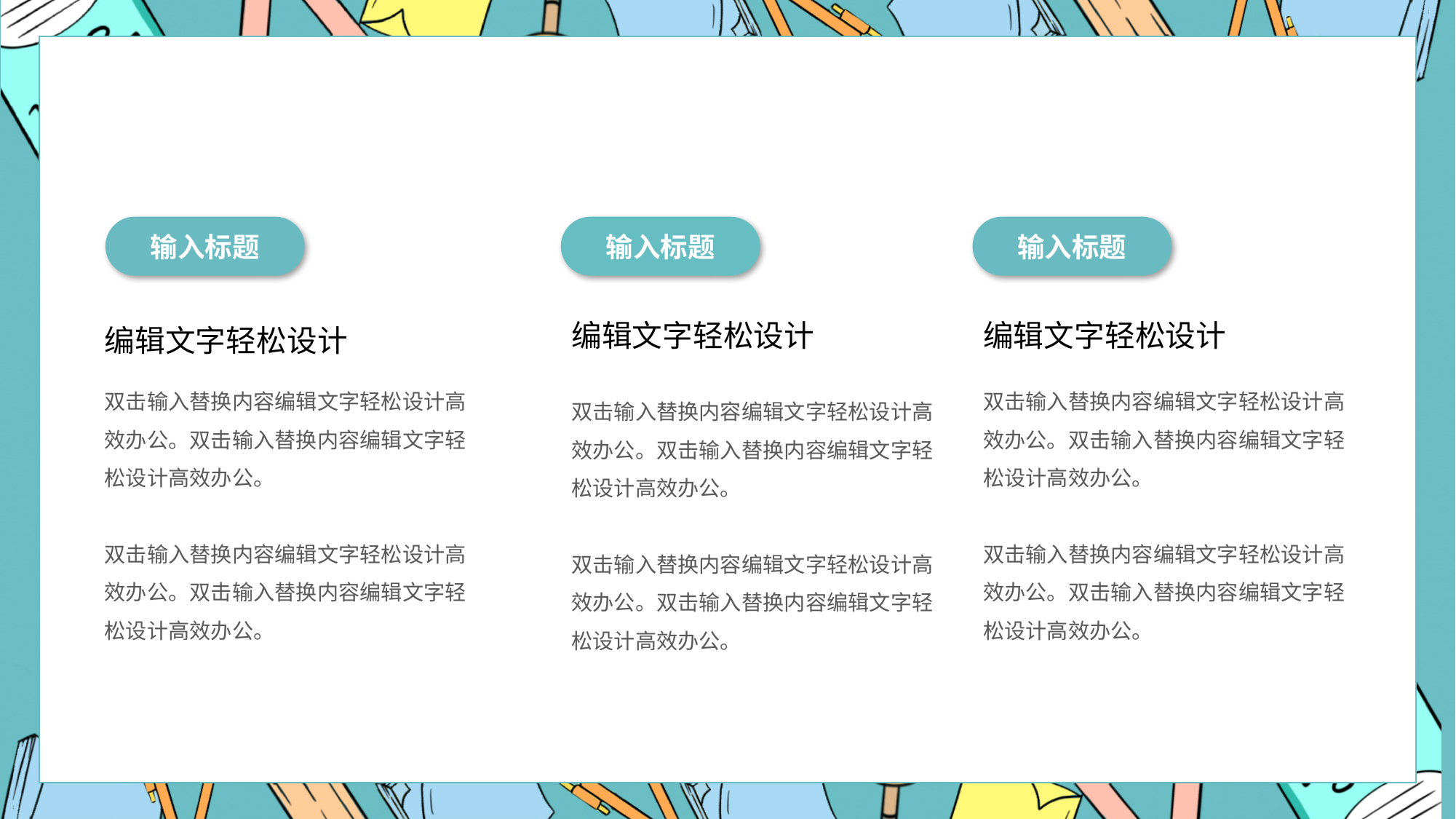

输入标题
输入标题
输入标题
编辑文字轻松设计
编辑文字轻松设计
编辑文字轻松设计
双击输入替换内容编辑文字轻松设计高效办公。双击输入替换内容编辑文字轻松设计高效办公。

双击输入替换内容编辑文字轻松设计高效办公。双击输入替换内容编辑文字轻松设计高效办公。
双击输入替换内容编辑文字轻松设计高效办公。双击输入替换内容编辑文字轻松设计高效办公。

双击输入替换内容编辑文字轻松设计高效办公。双击输入替换内容编辑文字轻松设计高效办公。
双击输入替换内容编辑文字轻松设计高效办公。双击输入替换内容编辑文字轻松设计高效办公。

双击输入替换内容编辑文字轻松设计高效办公。双击输入替换内容编辑文字轻松设计高效办公。